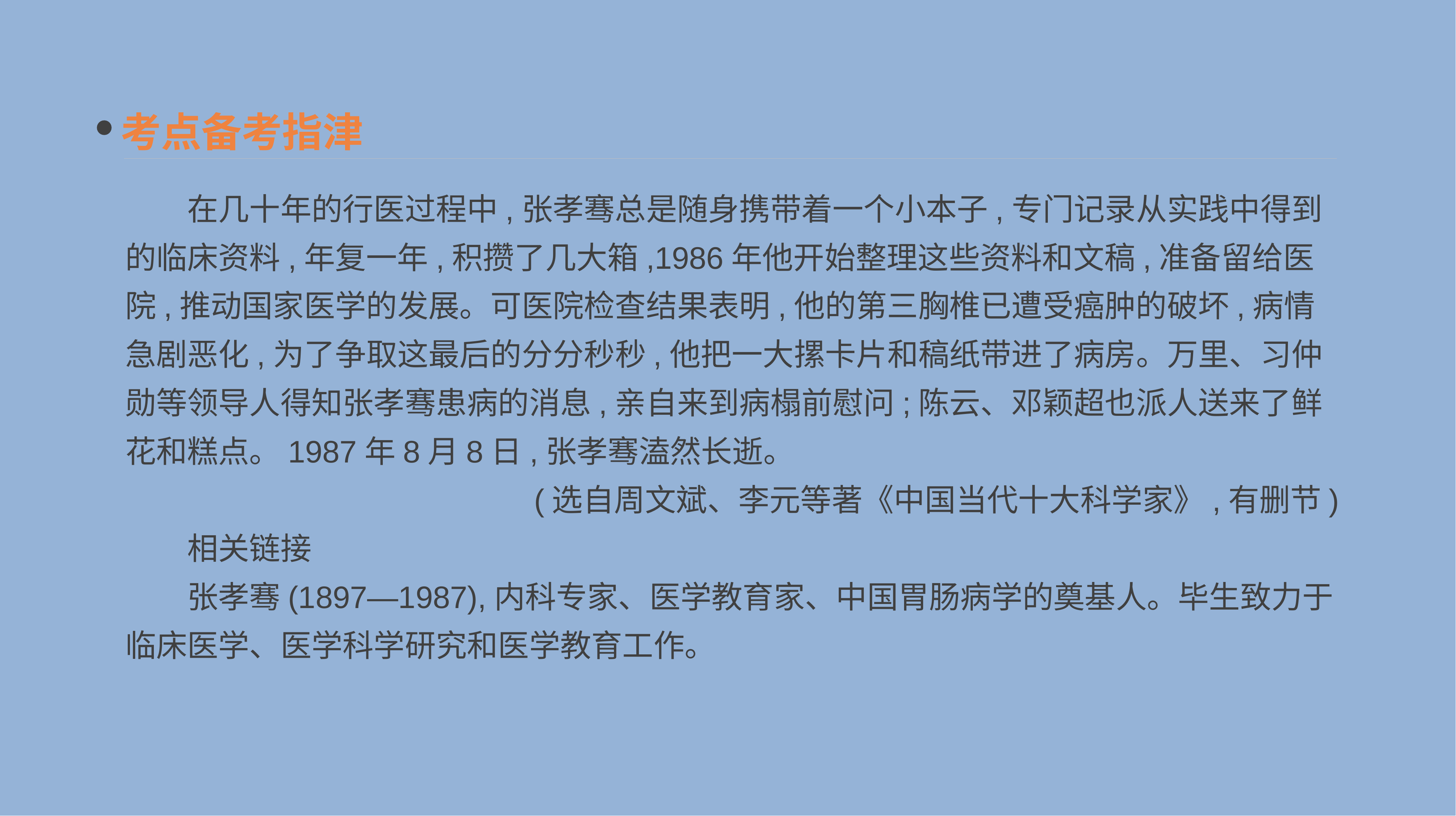

考点备考指津

　　在几十年的行医过程中,张孝骞总是随身携带着一个小本子,专门记录从实践中得到的临床资料,年复一年,积攒了几大箱,1986年他开始整理这些资料和文稿,准备留给医院,推动国家医学的发展。可医院检查结果表明,他的第三胸椎已遭受癌肿的破坏,病情急剧恶化,为了争取这最后的分分秒秒,他把一大摞卡片和稿纸带进了病房。万里、习仲勋等领导人得知张孝骞患病的消息,亲自来到病榻前慰问;陈云、邓颖超也派人送来了鲜花和糕点。1987年8月8日,张孝骞溘然长逝。
(选自周文斌、李元等著《中国当代十大科学家》,有删节)
　　相关链接
　　张孝骞(1897—1987),内科专家、医学教育家、中国胃肠病学的奠基人。毕生致力于临床医学、医学科学研究和医学教育工作。